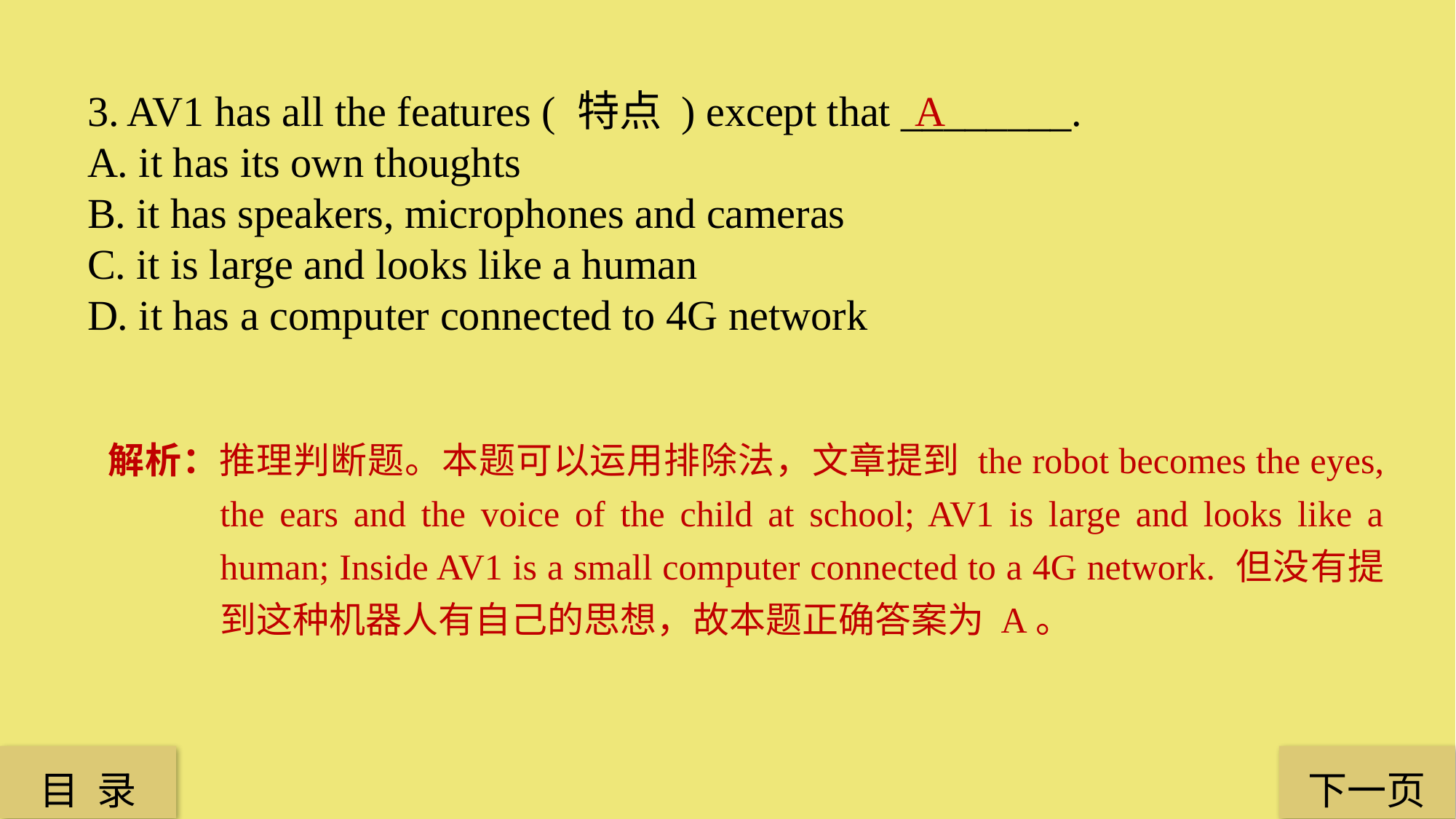

3. AV1 has all the features ( 特点 ) except that ________.
A. it has its own thoughts
B. it has speakers, microphones and cameras
C. it is large and looks like a human
D. it has a computer connected to 4G network
A
解析：推理判断题。本题可以运用排除法，文章提到 the robot becomes the eyes, the ears and the voice of the child at school; AV1 is large and looks like a human; Inside AV1 is a small computer connected to a 4G network. 但没有提到这种机器人有自己的思想，故本题正确答案为 A。